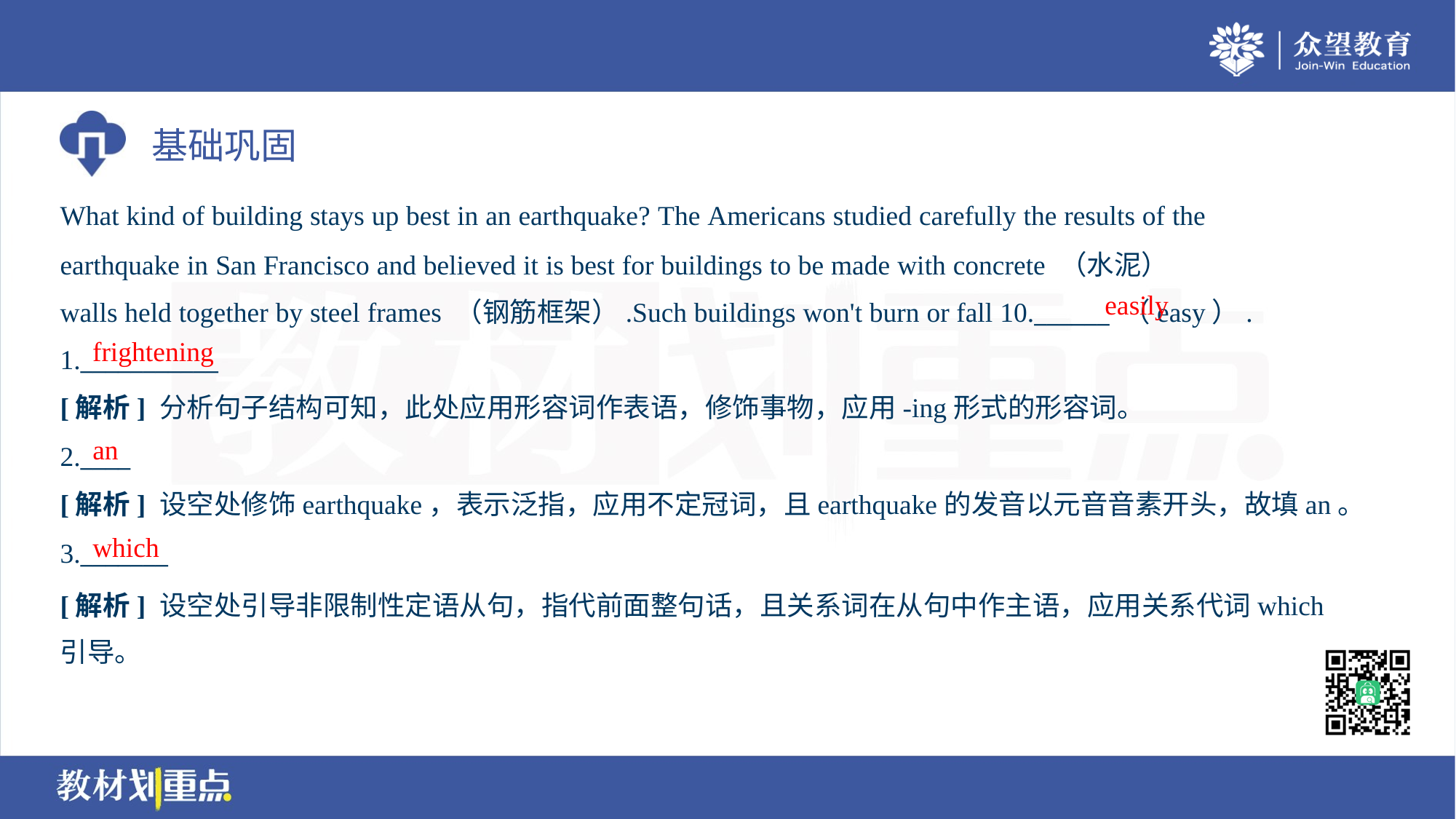

What kind of building stays up best in an earthquake? The Americans studied carefully the results of the
earthquake in San Francisco and believed it is best for buildings to be made with concrete （水泥）
walls held together by steel frames （钢筋框架）.Such buildings won't burn or fall 10.______ （easy）.
easily
frightening
1.___________
[解析] 分析句子结构可知，此处应用形容词作表语，修饰事物，应用-ing形式的形容词。
an
2.____
[解析] 设空处修饰earthquake，表示泛指，应用不定冠词，且earthquake的发音以元音音素开头，故填an。
which
3._______
[解析] 设空处引导非限制性定语从句，指代前面整句话，且关系词在从句中作主语，应用关系代词which
引导。